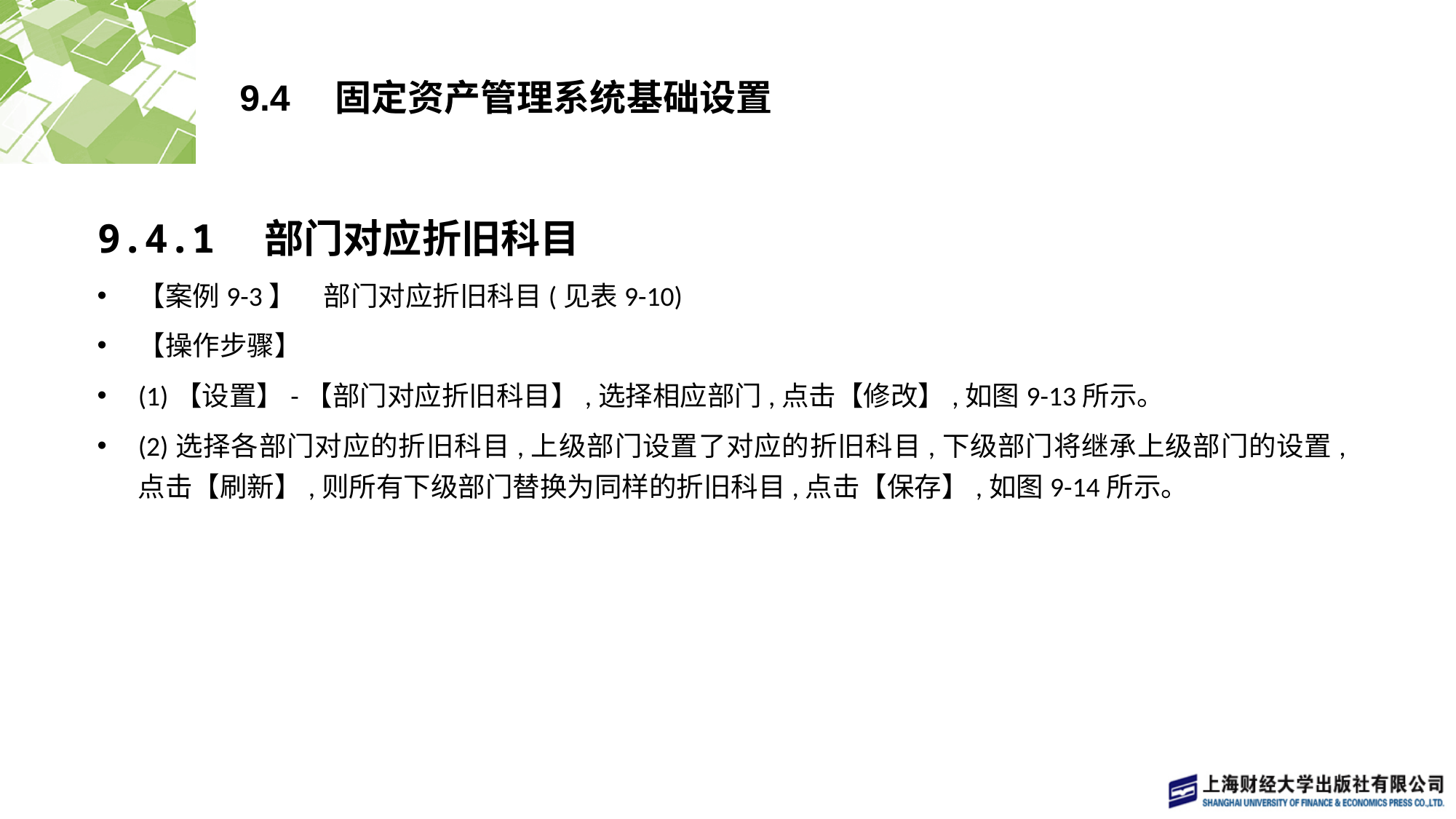

# 9.4　固定资产管理系统基础设置
9.4.1　部门对应折旧科目
【案例9-3】　部门对应折旧科目(见表9-10)
【操作步骤】
(1)【设置】-【部门对应折旧科目】,选择相应部门,点击【修改】,如图9-13所示。
(2)选择各部门对应的折旧科目,上级部门设置了对应的折旧科目,下级部门将继承上级部门的设置,点击【刷新】,则所有下级部门替换为同样的折旧科目,点击【保存】,如图9-14所示。